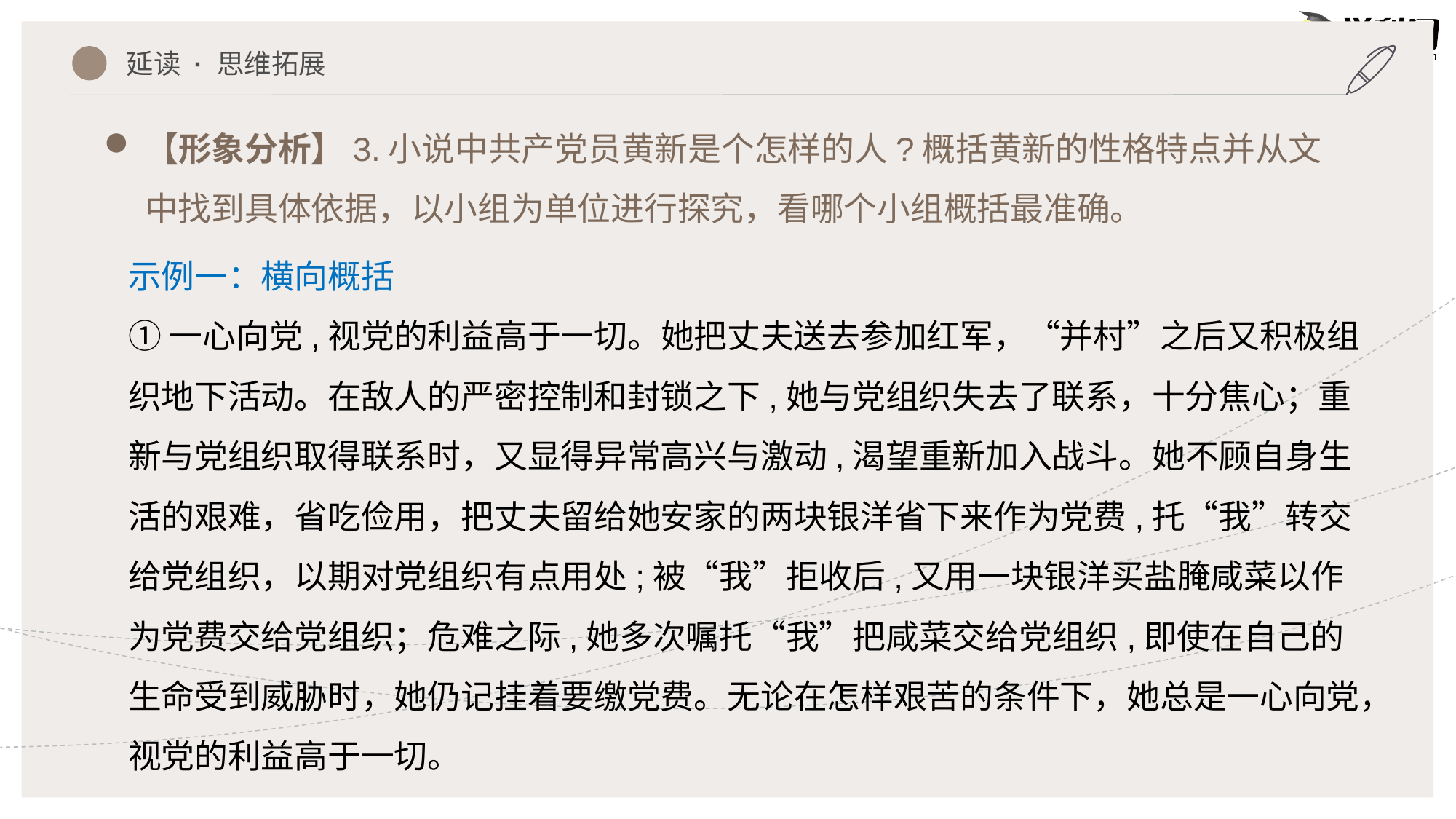

延读 · 思维拓展

【形象分析】3.小说中共产党员黄新是个怎样的人?概括黄新的性格特点并从文中找到具体依据，以小组为单位进行探究，看哪个小组概括最准确。
示例一：横向概括
①一心向党,视党的利益高于一切。她把丈夫送去参加红军，“并村”之后又积极组织地下活动。在敌人的严密控制和封锁之下,她与党组织失去了联系，十分焦心；重新与党组织取得联系时，又显得异常高兴与激动,渴望重新加入战斗。她不顾自身生活的艰难，省吃俭用，把丈夫留给她安家的两块银洋省下来作为党费,托“我”转交给党组织，以期对党组织有点用处;被“我”拒收后,又用一块银洋买盐腌咸菜以作为党费交给党组织；危难之际,她多次嘱托“我”把咸菜交给党组织,即使在自己的生命受到威胁时，她仍记挂着要缴党费。无论在怎样艰苦的条件下，她总是一心向党，视党的利益高于一切。